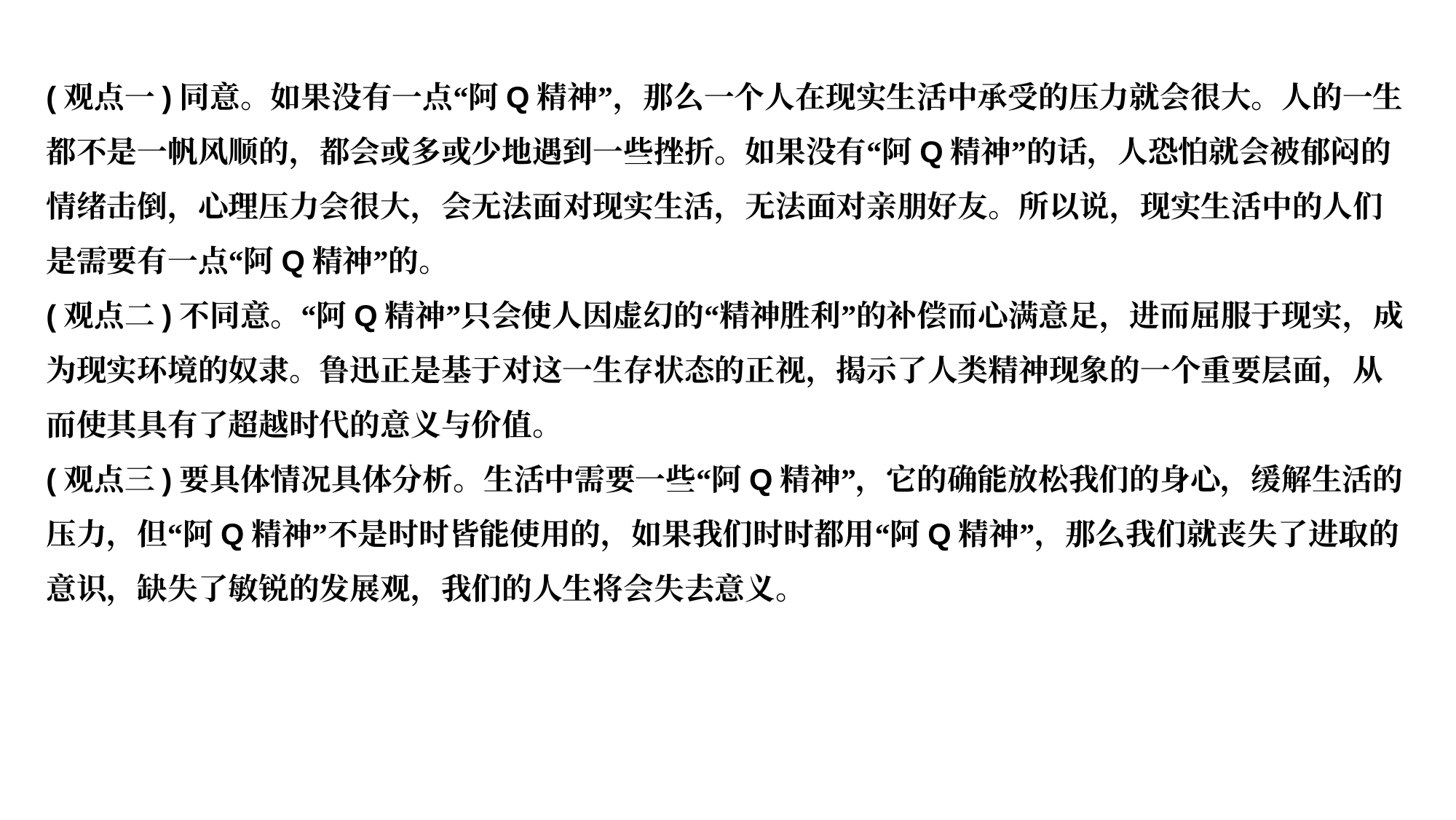

(观点一)同意。如果没有一点“阿Q精神”，那么一个人在现实生活中承受的压力就会很大。人的一生都不是一帆风顺的，都会或多或少地遇到一些挫折。如果没有“阿Q精神”的话，人恐怕就会被郁闷的情绪击倒，心理压力会很大，会无法面对现实生活，无法面对亲朋好友。所以说，现实生活中的人们是需要有一点“阿Q精神”的。
(观点二)不同意。“阿Q精神”只会使人因虚幻的“精神胜利”的补偿而心满意足，进而屈服于现实，成为现实环境的奴隶。鲁迅正是基于对这一生存状态的正视，揭示了人类精神现象的一个重要层面，从而使其具有了超越时代的意义与价值。
(观点三)要具体情况具体分析。生活中需要一些“阿Q精神”，它的确能放松我们的身心，缓解生活的压力，但“阿Q精神”不是时时皆能使用的，如果我们时时都用“阿Q精神”，那么我们就丧失了进取的意识，缺失了敏锐的发展观，我们的人生将会失去意义。